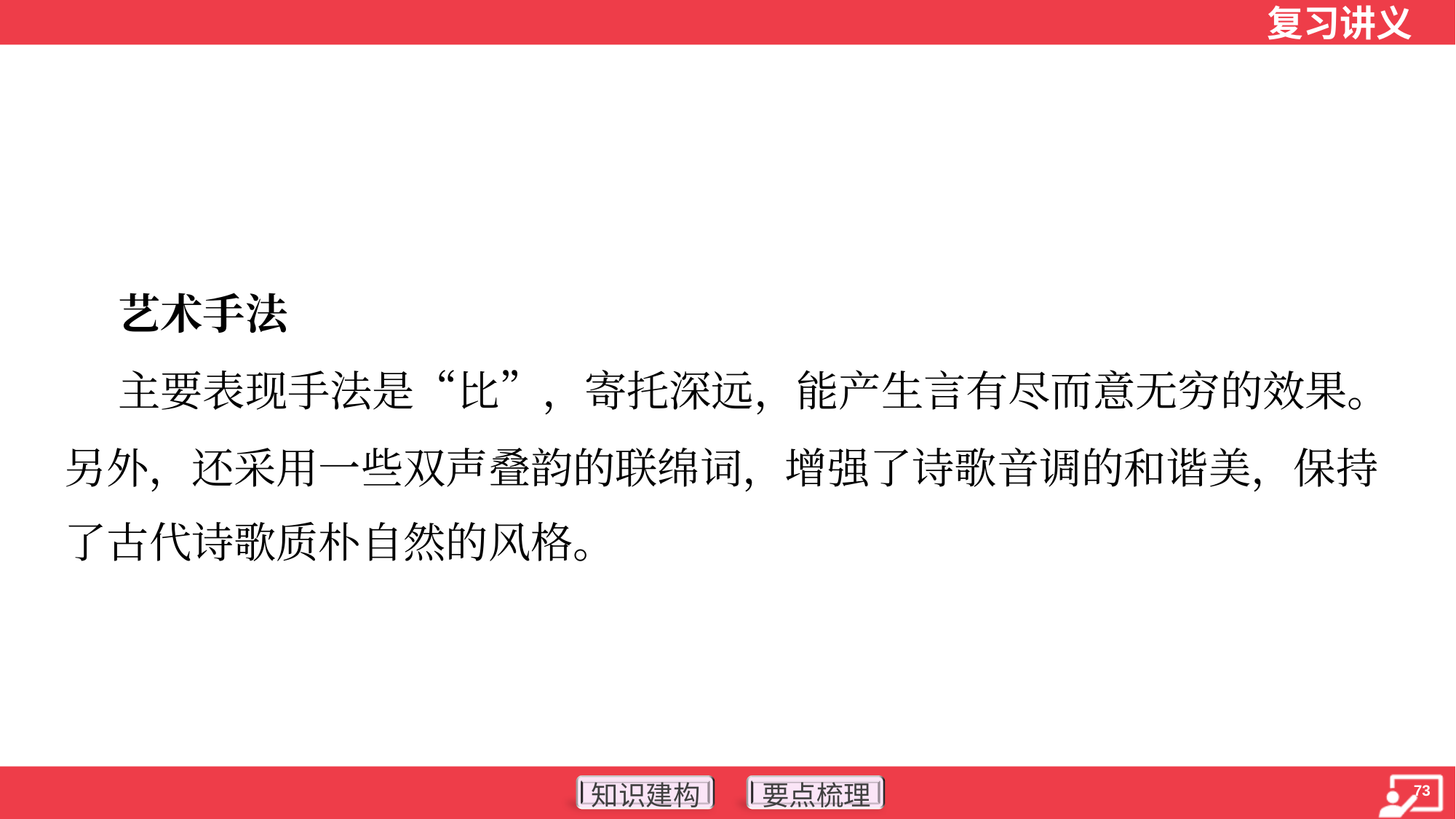

艺术手法
    主要表现手法是“比”，寄托深远，能产生言有尽而意无穷的效果。
另外，还采用一些双声叠韵的联绵词，增强了诗歌音调的和谐美，保持
了古代诗歌质朴自然的风格。